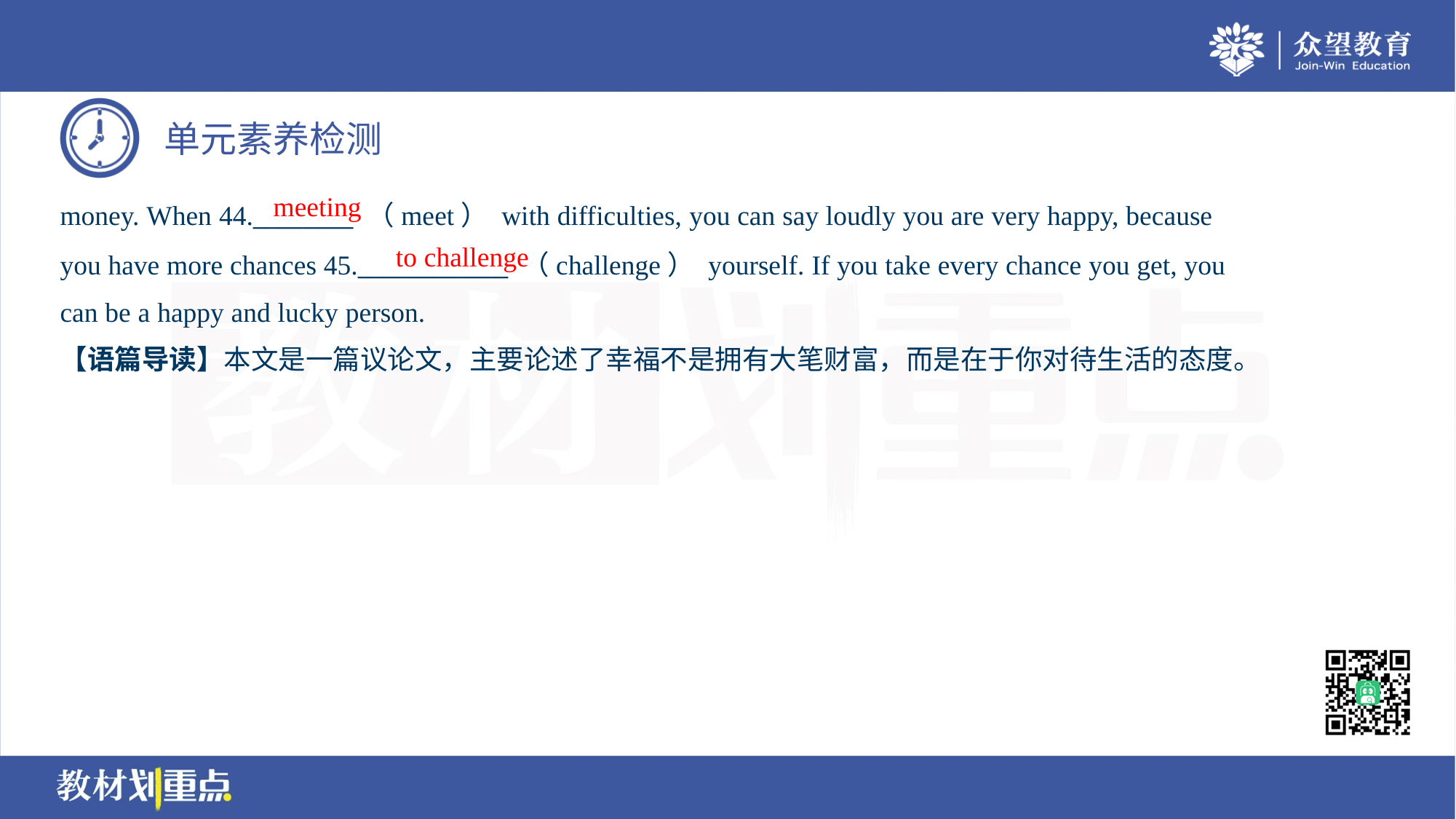

meeting
money. When 44.________ （meet） with difficulties, you can say loudly you are very happy, because
you have more chances 45.____________ （challenge） yourself. If you take every chance you get, you
can be a happy and lucky person.
to challenge
【语篇导读】本文是一篇议论文，主要论述了幸福不是拥有大笔财富，而是在于你对待生活的态度。